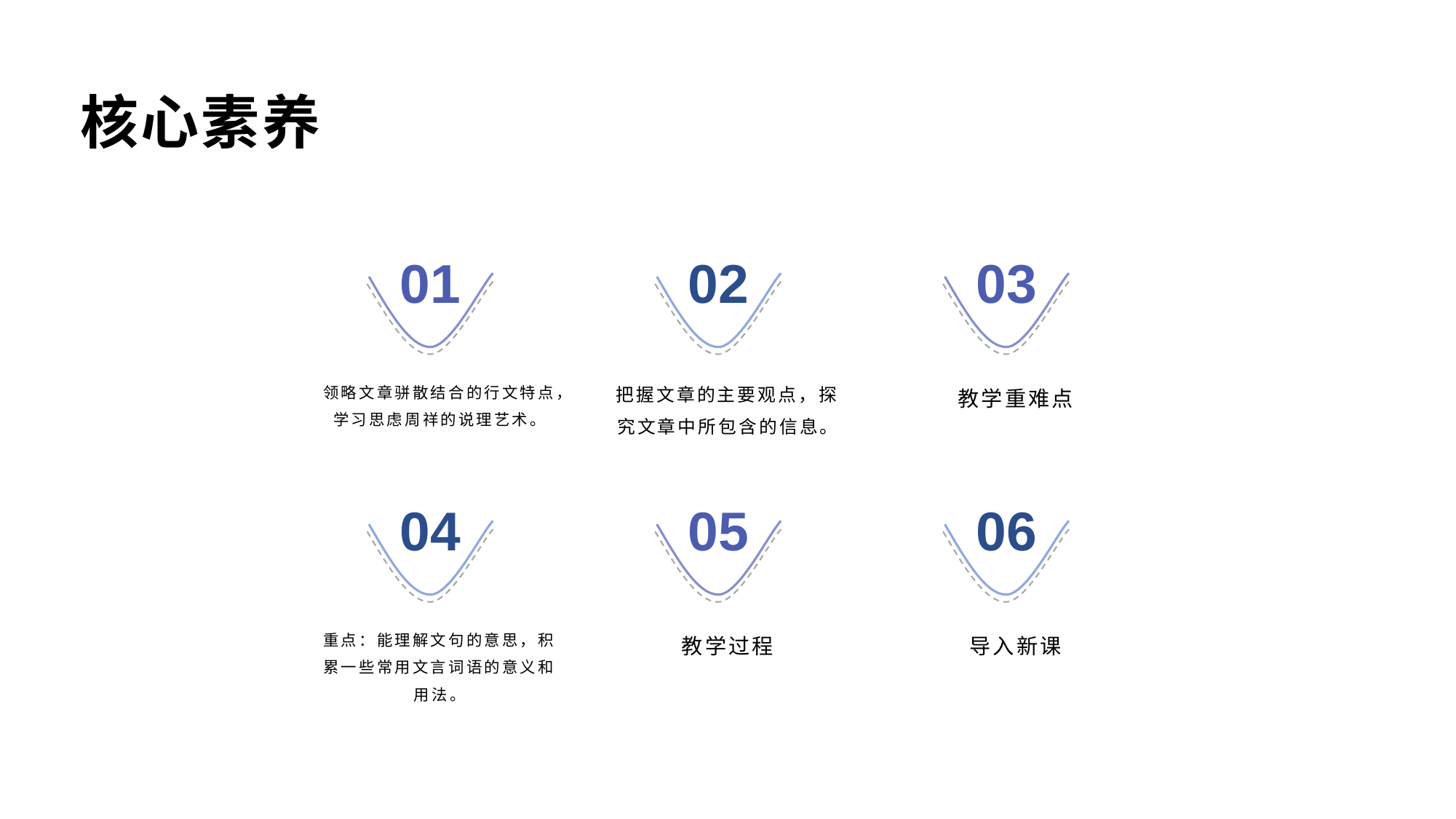

核心素养
01
02
03

领略文章骈散结合的行文特点，学习思虑周祥的说理艺术。
把握文章的主要观点，探究文章中所包含的信息。
教学重难点
04
05
06

重点：能理解文句的意思，积累一些常用文言词语的意义和用法。
教学过程
导入新课